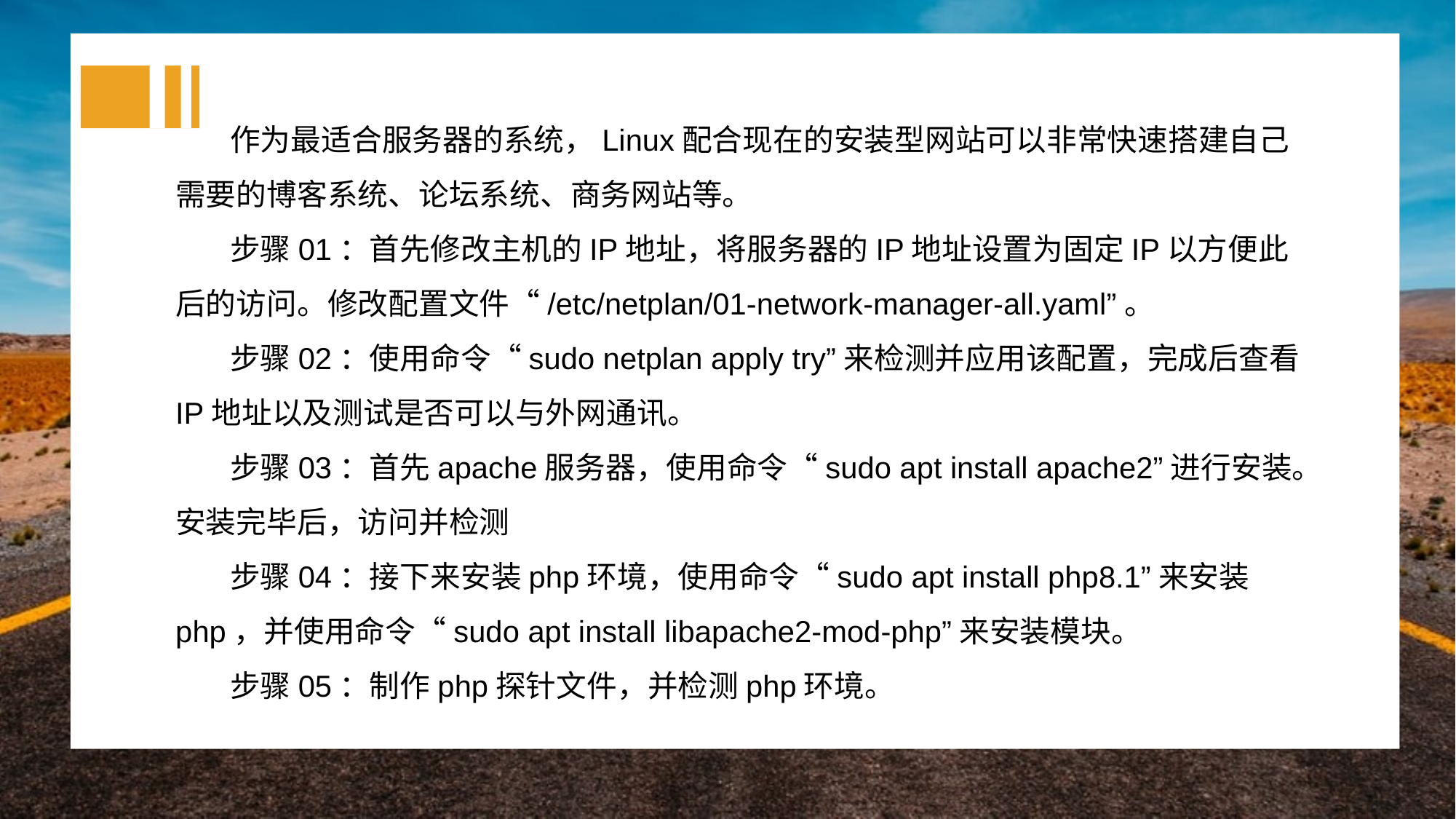

作为最适合服务器的系统，Linux配合现在的安装型网站可以非常快速搭建自己需要的博客系统、论坛系统、商务网站等。
步骤01：首先修改主机的IP地址，将服务器的IP地址设置为固定IP以方便此后的访问。修改配置文件“/etc/netplan/01-network-manager-all.yaml”。
步骤02：使用命令“sudo netplan apply try”来检测并应用该配置，完成后查看IP地址以及测试是否可以与外网通讯。
步骤03：首先apache服务器，使用命令“sudo apt install apache2”进行安装。安装完毕后，访问并检测
步骤04：接下来安装php环境，使用命令“sudo apt install php8.1”来安装php，并使用命令“sudo apt install libapache2-mod-php”来安装模块。
步骤05：制作php探针文件，并检测php环境。